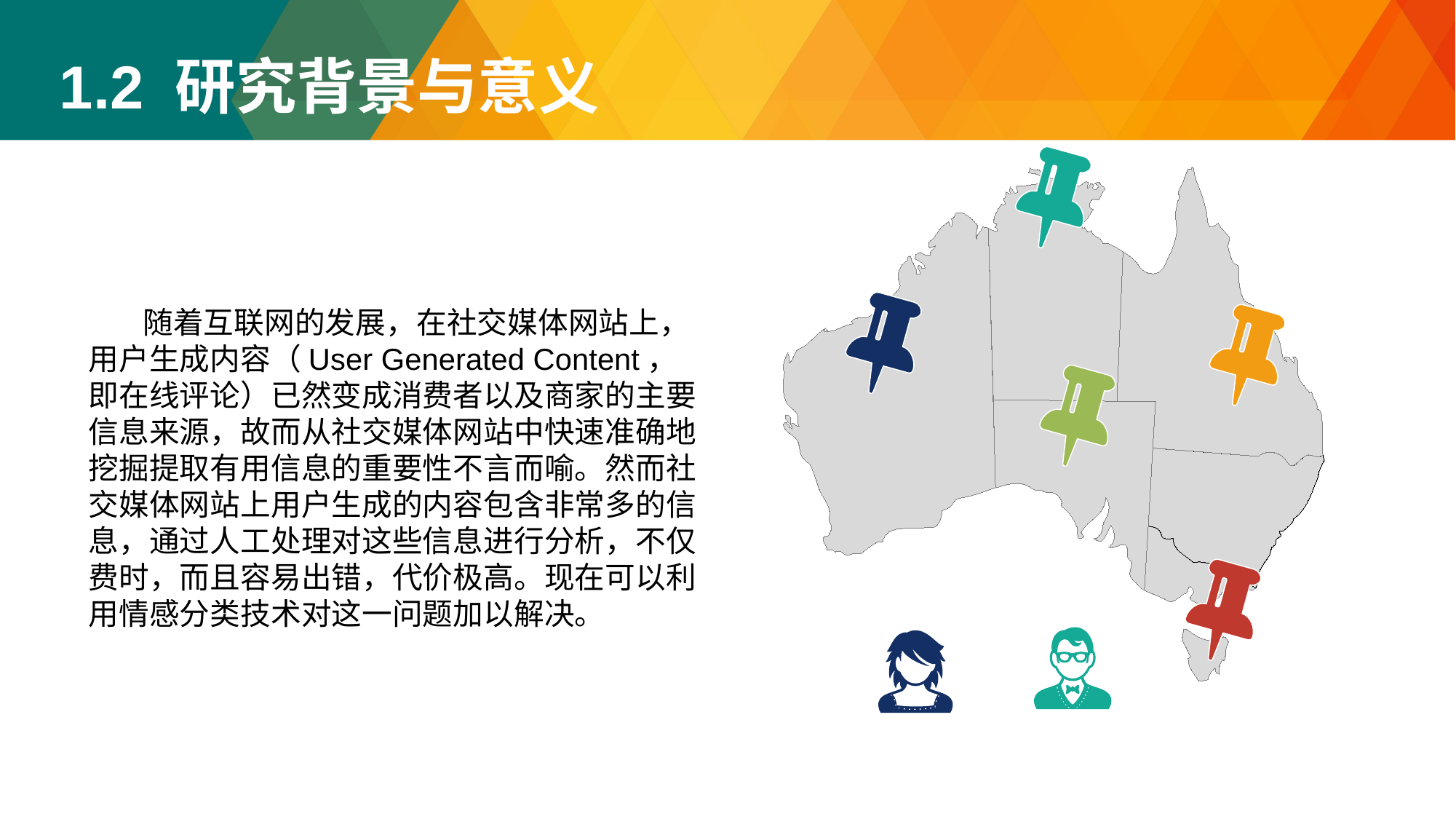

1.2 研究背景与意义

       随着互联网的发展，在社交媒体网站上，用户生成内容（User Generated Content，即在线评论）已然变成消费者以及商家的主要信息来源，故而从社交媒体网站中快速准确地挖掘提取有用信息的重要性不言而喻。然而社交媒体网站上用户生成的内容包含非常多的信息，通过人工处理对这些信息进行分析，不仅费时，而且容易出错，代价极高。现在可以利用情感分类技术对这一问题加以解决。